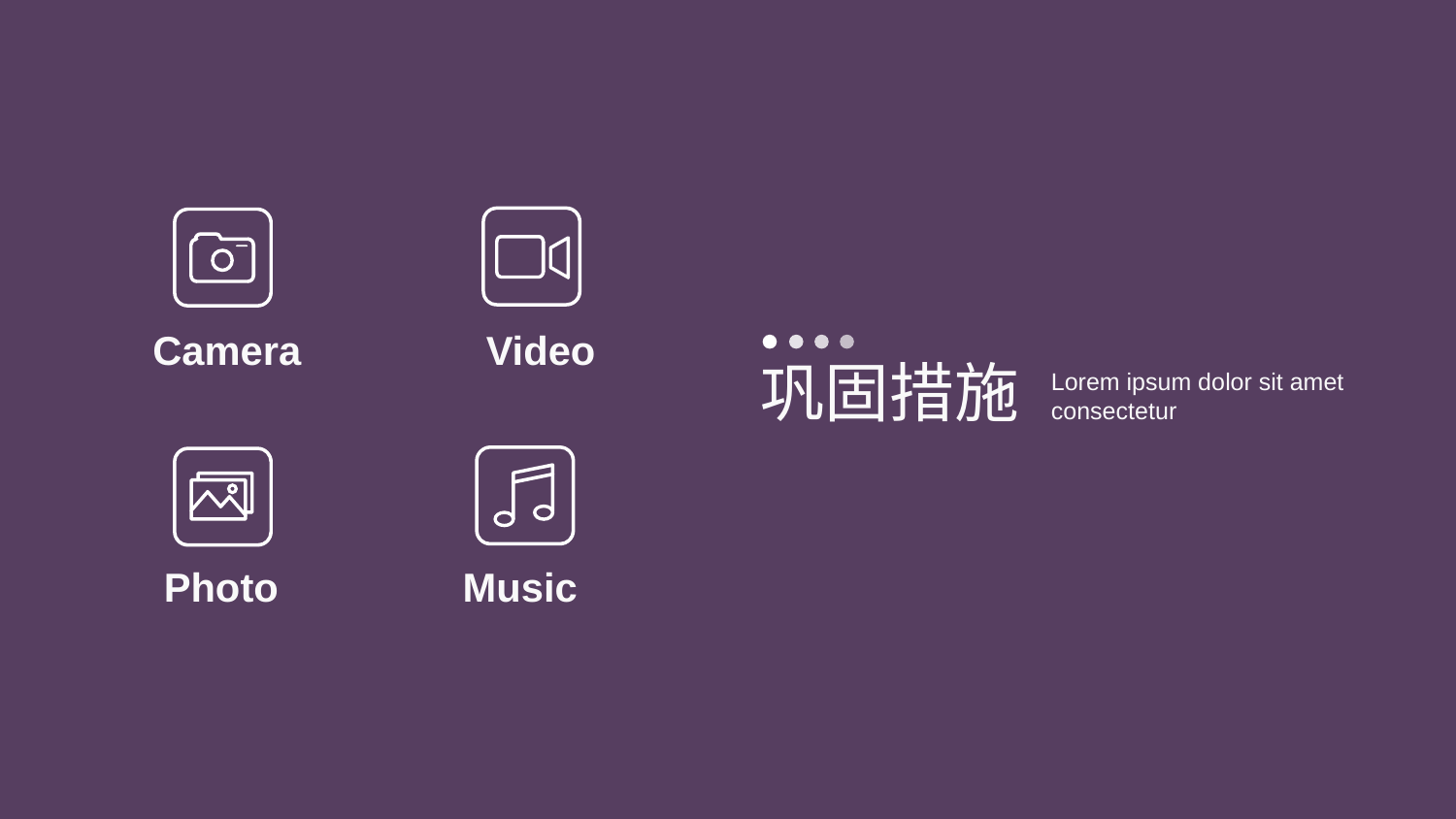

Camera
Video

巩固措施
Lorem ipsum dolor sit amet consectetur

Photo
Music